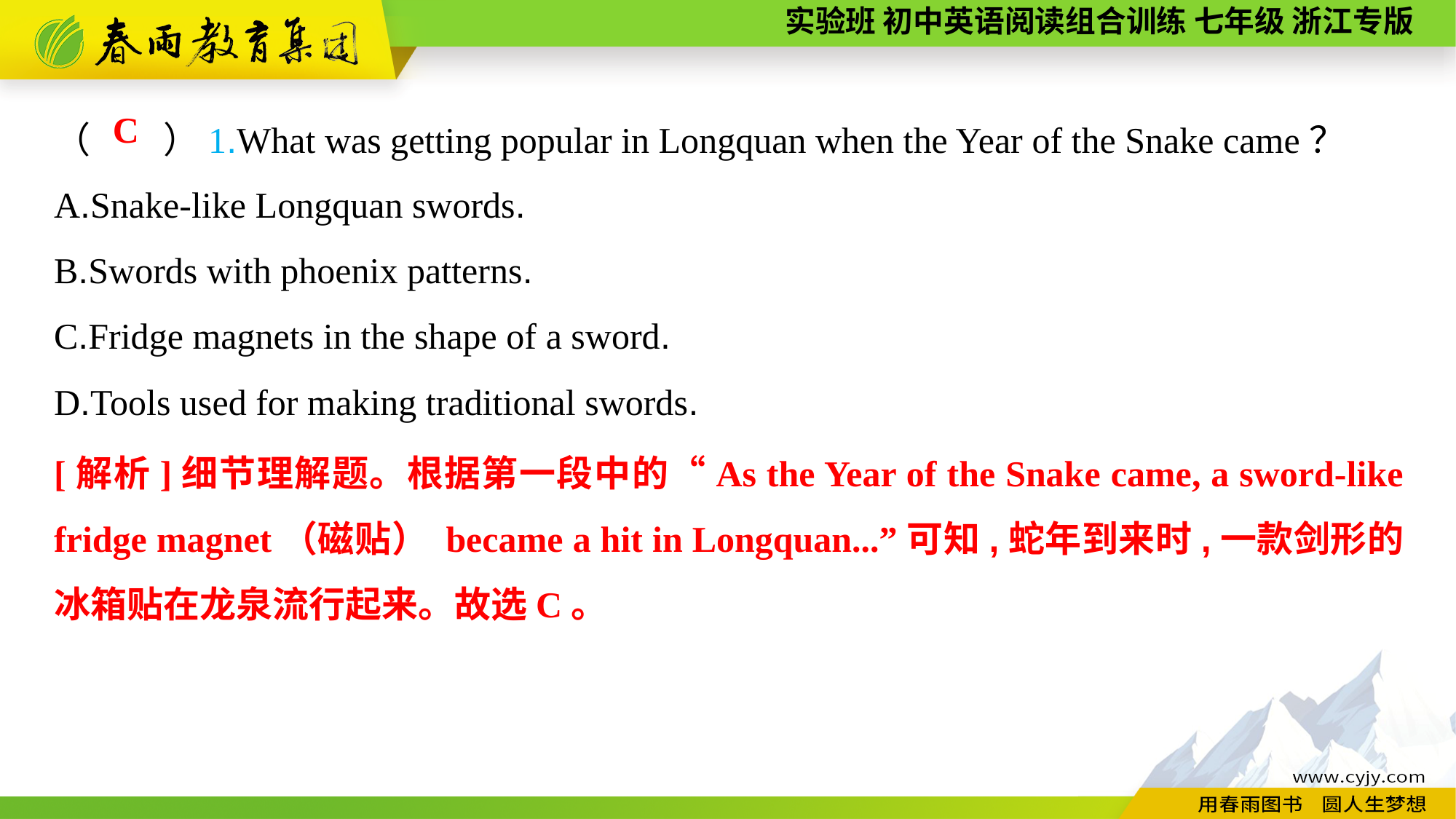

（　　）1.What was getting popular in Longquan when the Year of the Snake came？
A.Snake-like Longquan swords.
B.Swords with phoenix patterns.
C.Fridge magnets in the shape of a sword.
D.Tools used for making traditional swords.
C
[解析]细节理解题。根据第一段中的“As the Year of the Snake came, a sword-like fridge magnet（磁贴） became a hit in Longquan...”可知,蛇年到来时,一款剑形的冰箱贴在龙泉流行起来。故选C。